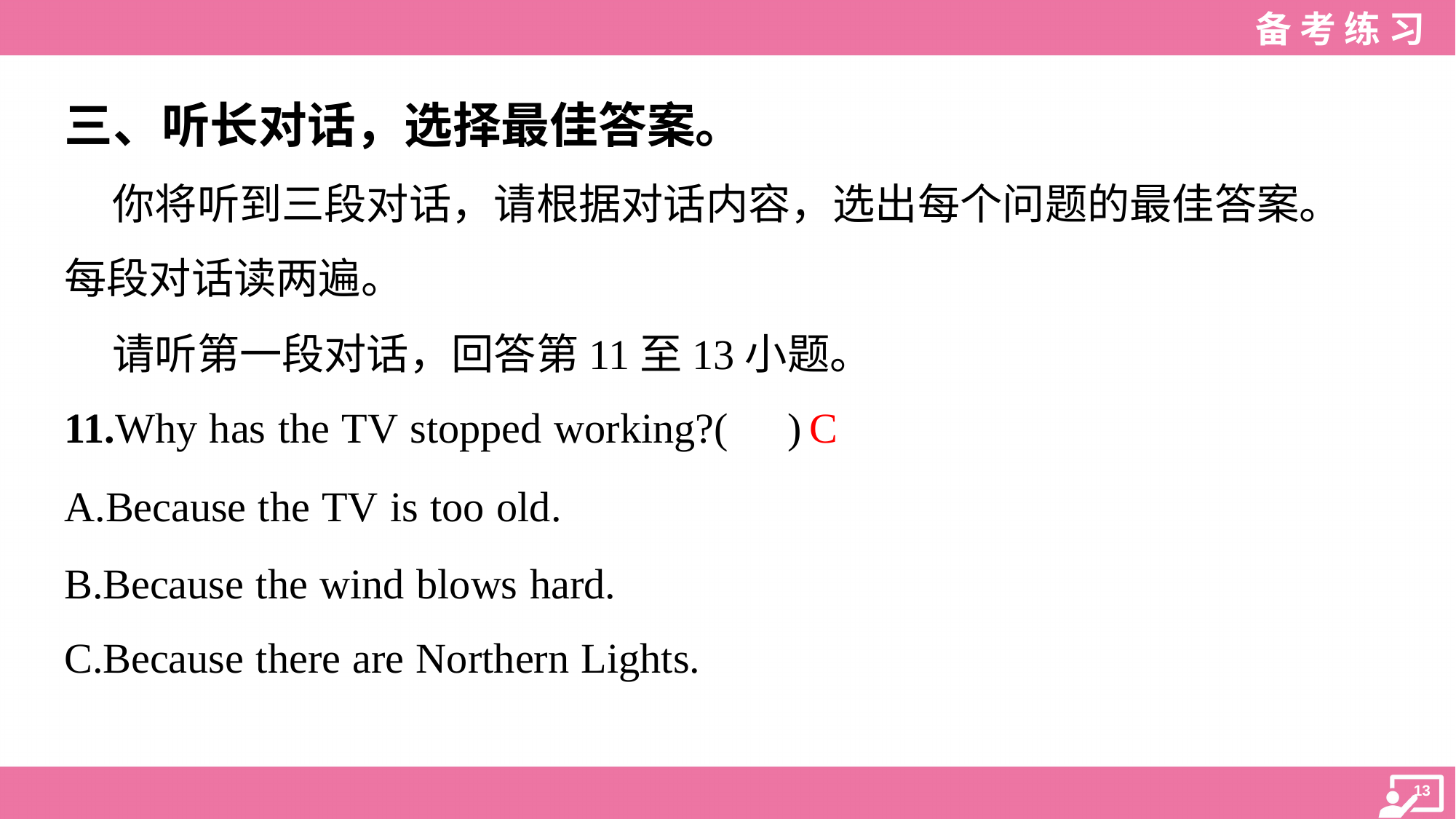

三、听长对话，选择最佳答案。
    你将听到三段对话，请根据对话内容，选出每个问题的最佳答案。
每段对话读两遍。
    请听第一段对话，回答第11至13小题。
C
11.Why has the TV stopped working?(     )
A.Because the TV is too old.
B.Because the wind blows hard.
C.Because there are Northern Lights.